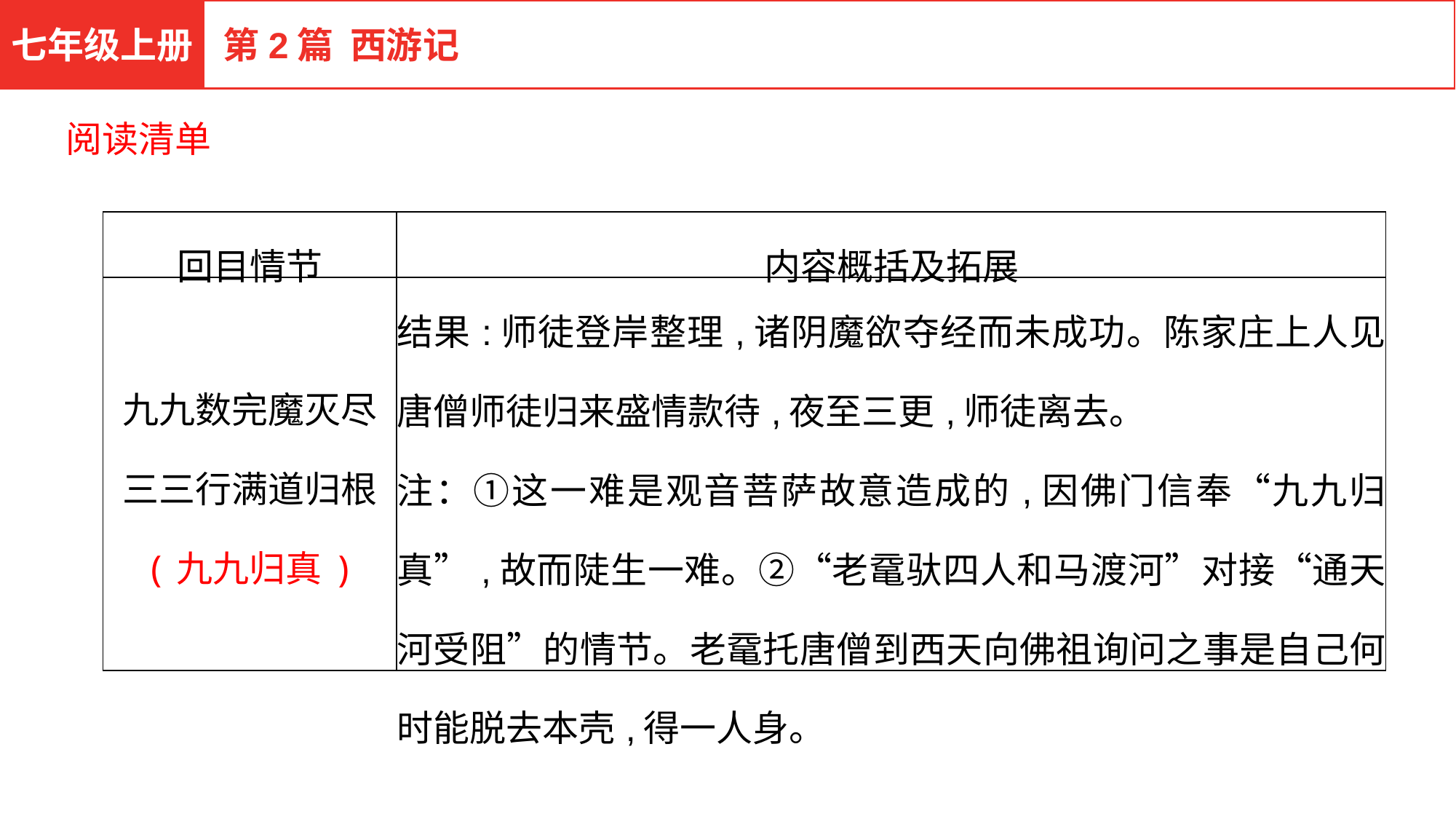

七年级上册
第2篇  西游记
阅读清单
| 回目情节 | 内容概括及拓展 |
| --- | --- |
| 九九数完魔灭尽 三三行满道归根 (九九归真) | 结果:师徒登岸整理,诸阴魔欲夺经而未成功。陈家庄上人见唐僧师徒归来盛情款待,夜至三更,师徒离去。 注：①这一难是观音菩萨故意造成的,因佛门信奉“九九归真”,故而陡生一难。②“老鼋驮四人和马渡河”对接“通天河受阻”的情节。老鼋托唐僧到西天向佛祖询问之事是自己何时能脱去本壳,得一人身。 |